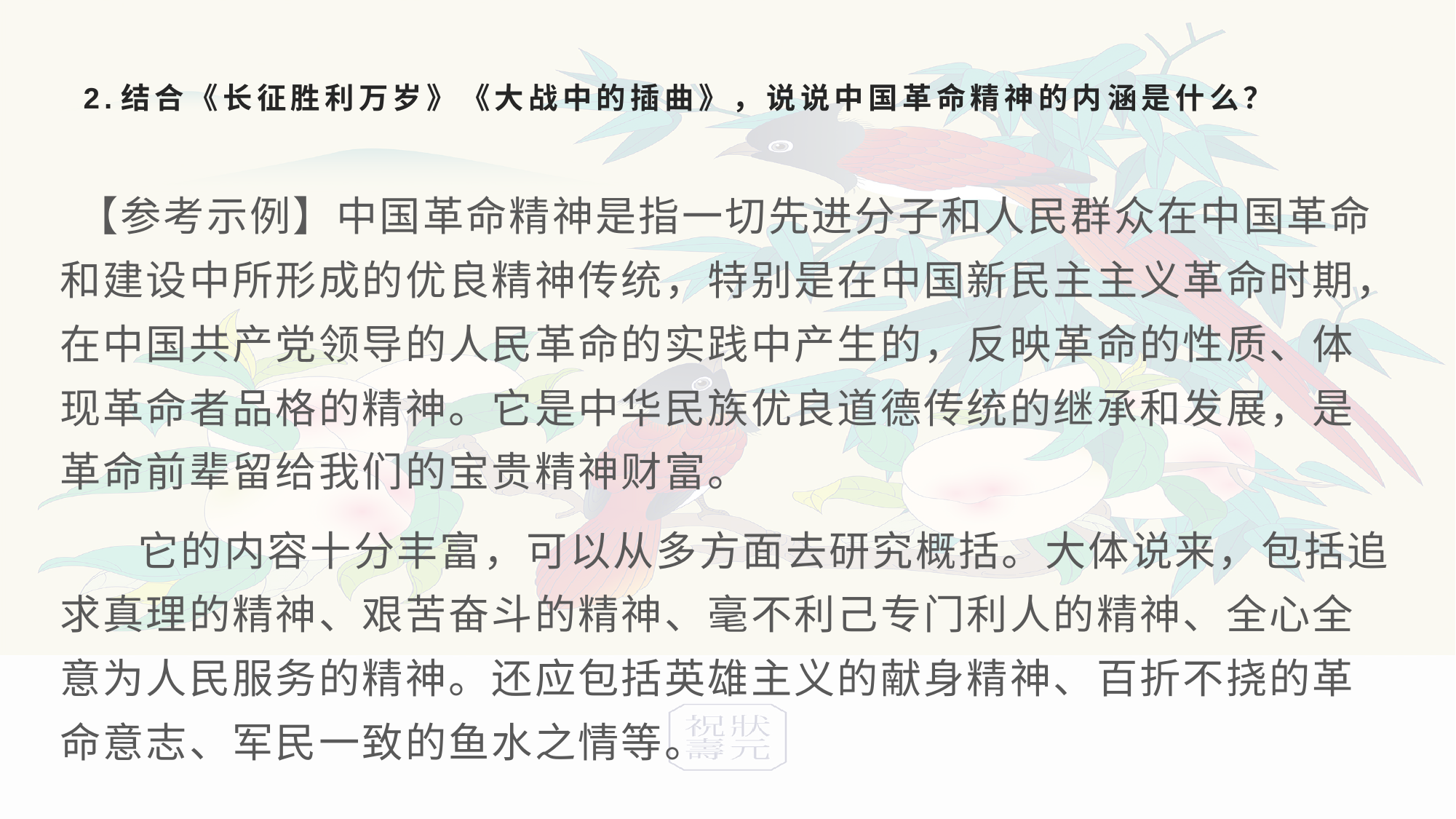

# 2.结合《长征胜利万岁》《大战中的插曲》，说说中国革命精神的内涵是什么？
　【参考示例】中国革命精神是指一切先进分子和人民群众在中国革命和建设中所形成的优良精神传统，特别是在中国新民主主义革命时期，在中国共产党领导的人民革命的实践中产生的，反映革命的性质、体现革命者品格的精神。它是中华民族优良道德传统的继承和发展，是革命前辈留给我们的宝贵精神财富。
      它的内容十分丰富，可以从多方面去研究概括。大体说来，包括追求真理的精神、艰苦奋斗的精神、毫不利己专门利人的精神、全心全意为人民服务的精神。还应包括英雄主义的献身精神、百折不挠的革命意志、军民一致的鱼水之情等。